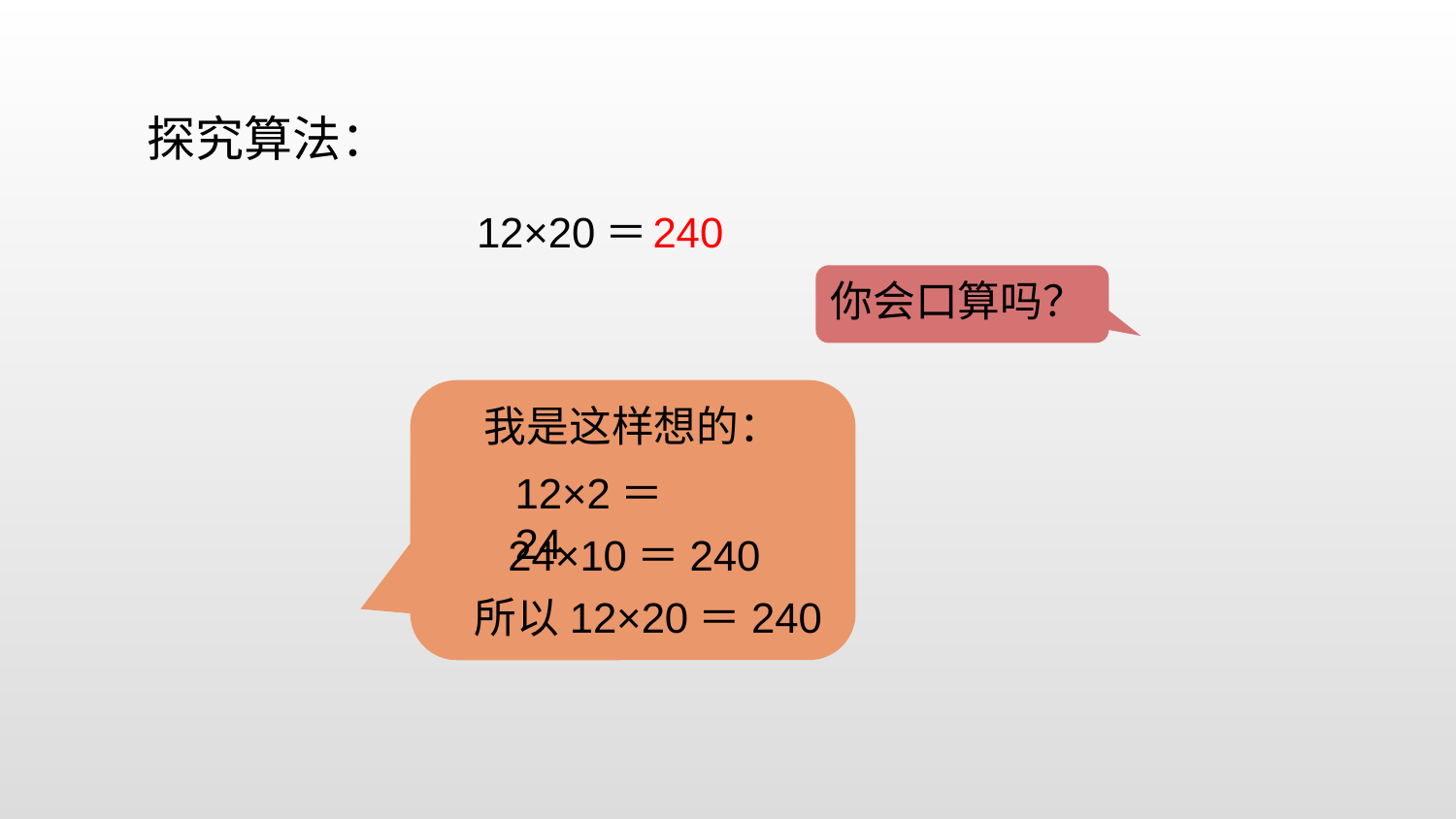

探究算法：
240
12×20＝
你会口算吗？
我是这样想的：

12×2＝24
24×10＝240
所以12×20＝240